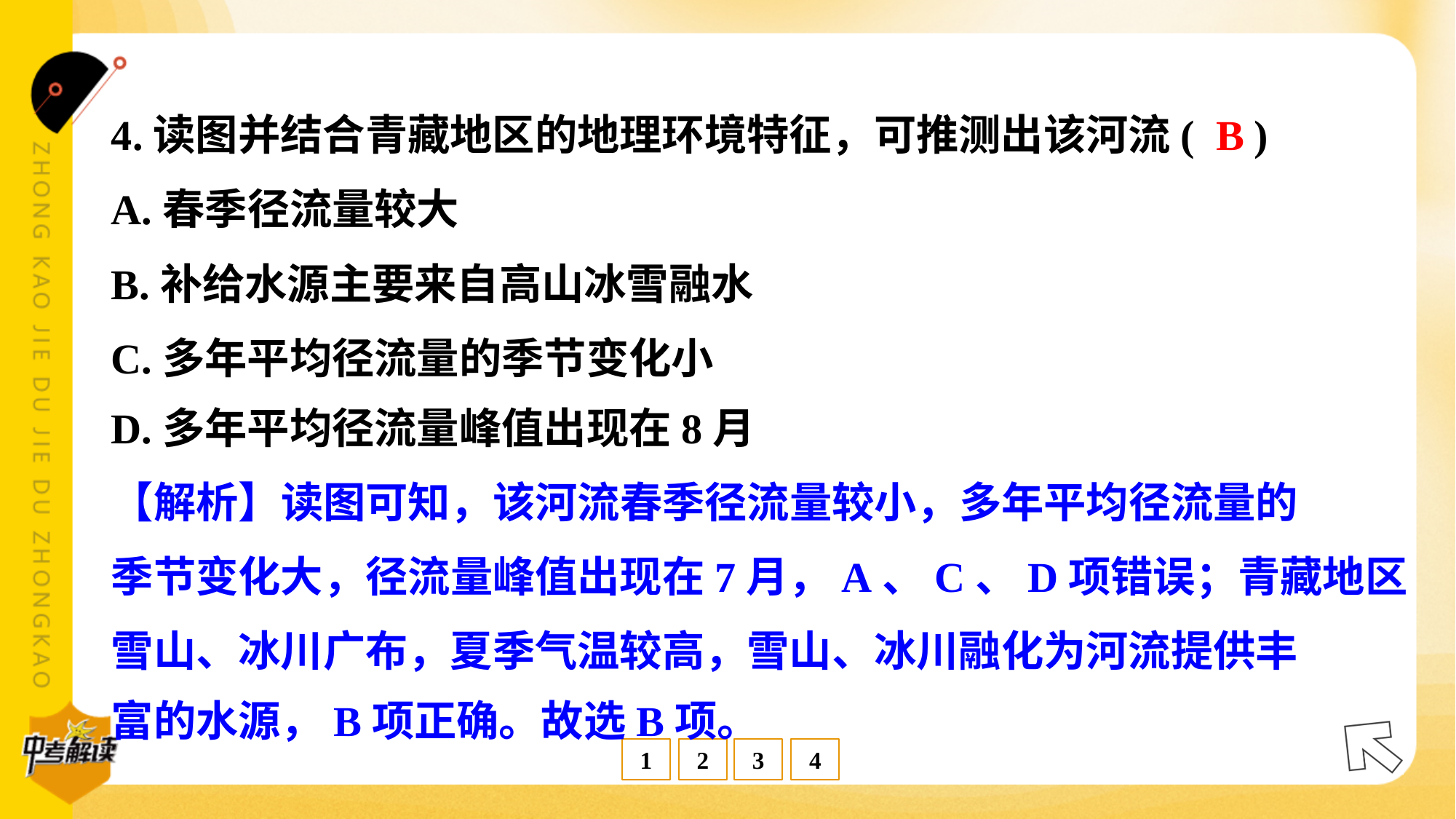

B
4.读图并结合青藏地区的地理环境特征，可推测出该河流(     )
A.春季径流量较大
B.补给水源主要来自高山冰雪融水
C.多年平均径流量的季节变化小
D.多年平均径流量峰值出现在8月
【解析】读图可知，该河流春季径流量较小，多年平均径流量的
季节变化大，径流量峰值出现在7月，A、C、D项错误；青藏地区
雪山、冰川广布，夏季气温较高，雪山、冰川融化为河流提供丰
富的水源，B项正确。故选B项。